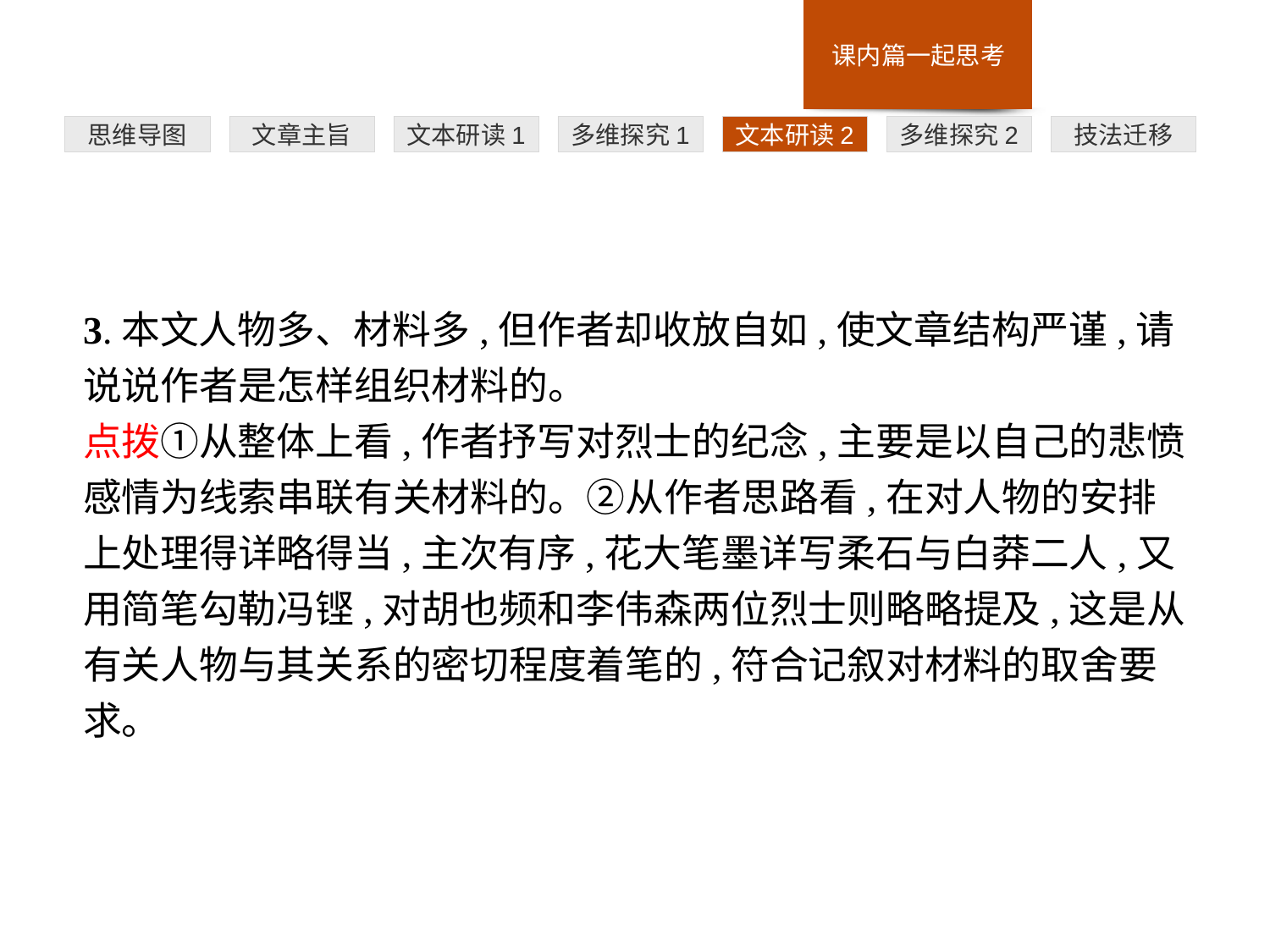

多维探究1
思维导图
文章主旨
文本研读1
文本研读2
多维探究2
技法迁移
3.本文人物多、材料多,但作者却收放自如,使文章结构严谨,请说说作者是怎样组织材料的。
点拨①从整体上看,作者抒写对烈士的纪念,主要是以自己的悲愤感情为线索串联有关材料的。②从作者思路看,在对人物的安排上处理得详略得当,主次有序,花大笔墨详写柔石与白莽二人,又用简笔勾勒冯铿,对胡也频和李伟森两位烈士则略略提及,这是从有关人物与其关系的密切程度着笔的,符合记叙对材料的取舍要求。